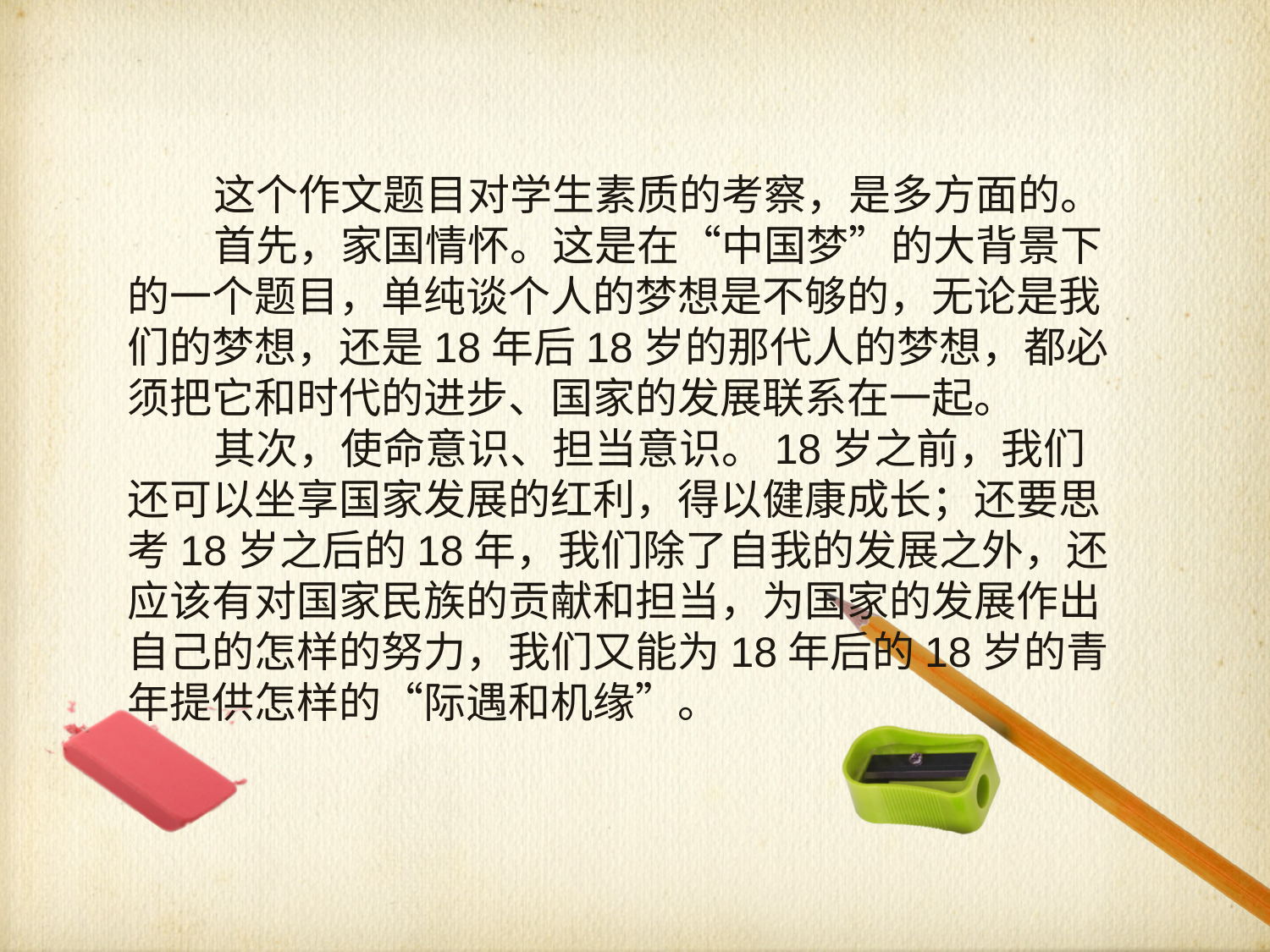

这个作文题目对学生素质的考察，是多方面的。
        首先，家国情怀。这是在“中国梦”的大背景下的一个题目，单纯谈个人的梦想是不够的，无论是我们的梦想，还是18年后18岁的那代人的梦想，都必须把它和时代的进步、国家的发展联系在一起。
        其次，使命意识、担当意识。18岁之前，我们还可以坐享国家发展的红利，得以健康成长；还要思考18岁之后的18年，我们除了自我的发展之外，还应该有对国家民族的贡献和担当，为国家的发展作出自己的怎样的努力，我们又能为18年后的18岁的青年提供怎样的“际遇和机缘”。